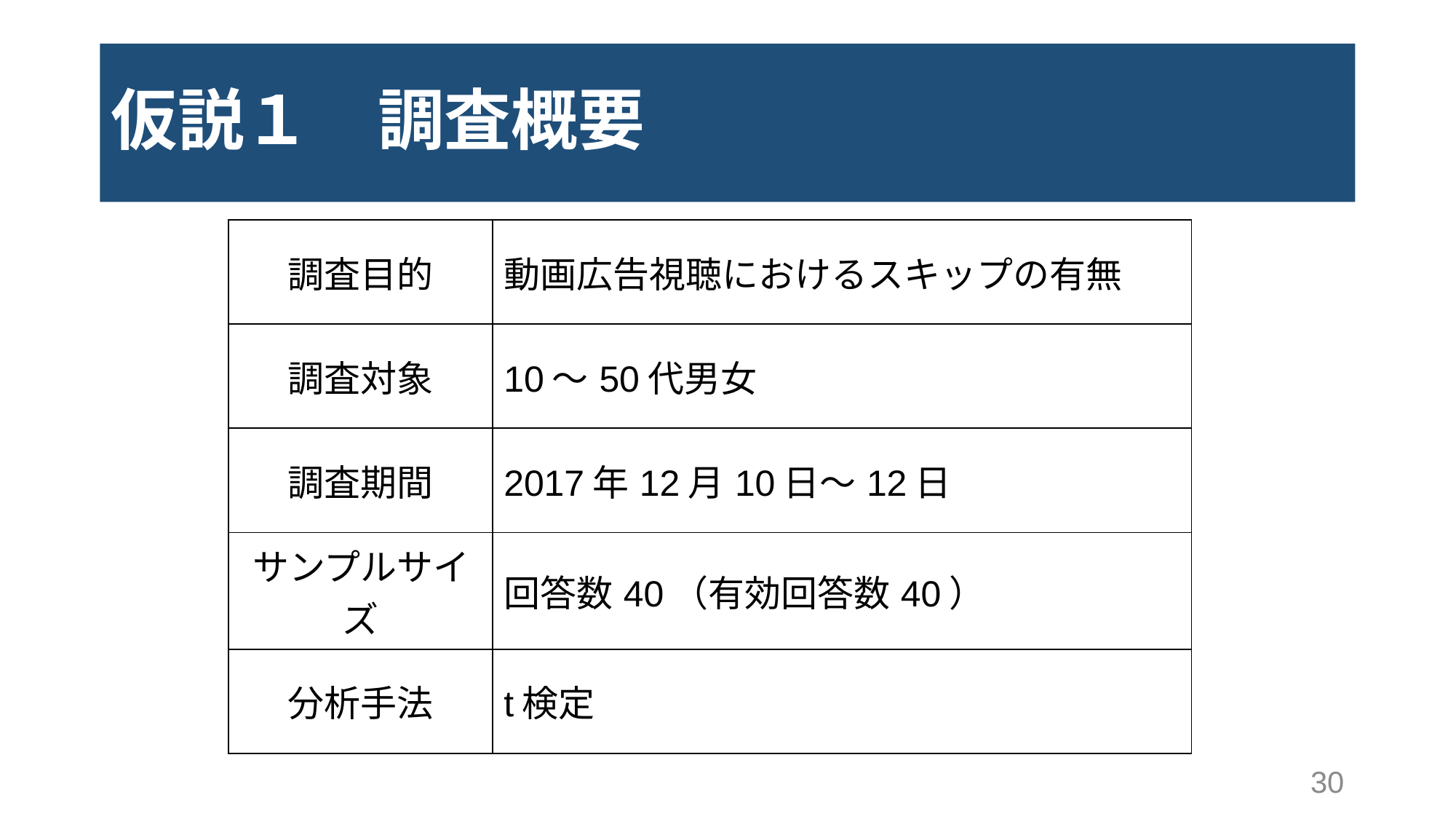

# 仮説１　調査概要
| 調査目的 | 動画広告視聴におけるスキップの有無 |
| --- | --- |
| 調査対象 | 10～50代男女 |
| 調査期間 | 2017年12月10日～12日 |
| サンプルサイズ | 回答数40（有効回答数40） |
| 分析手法 | t検定 |

30